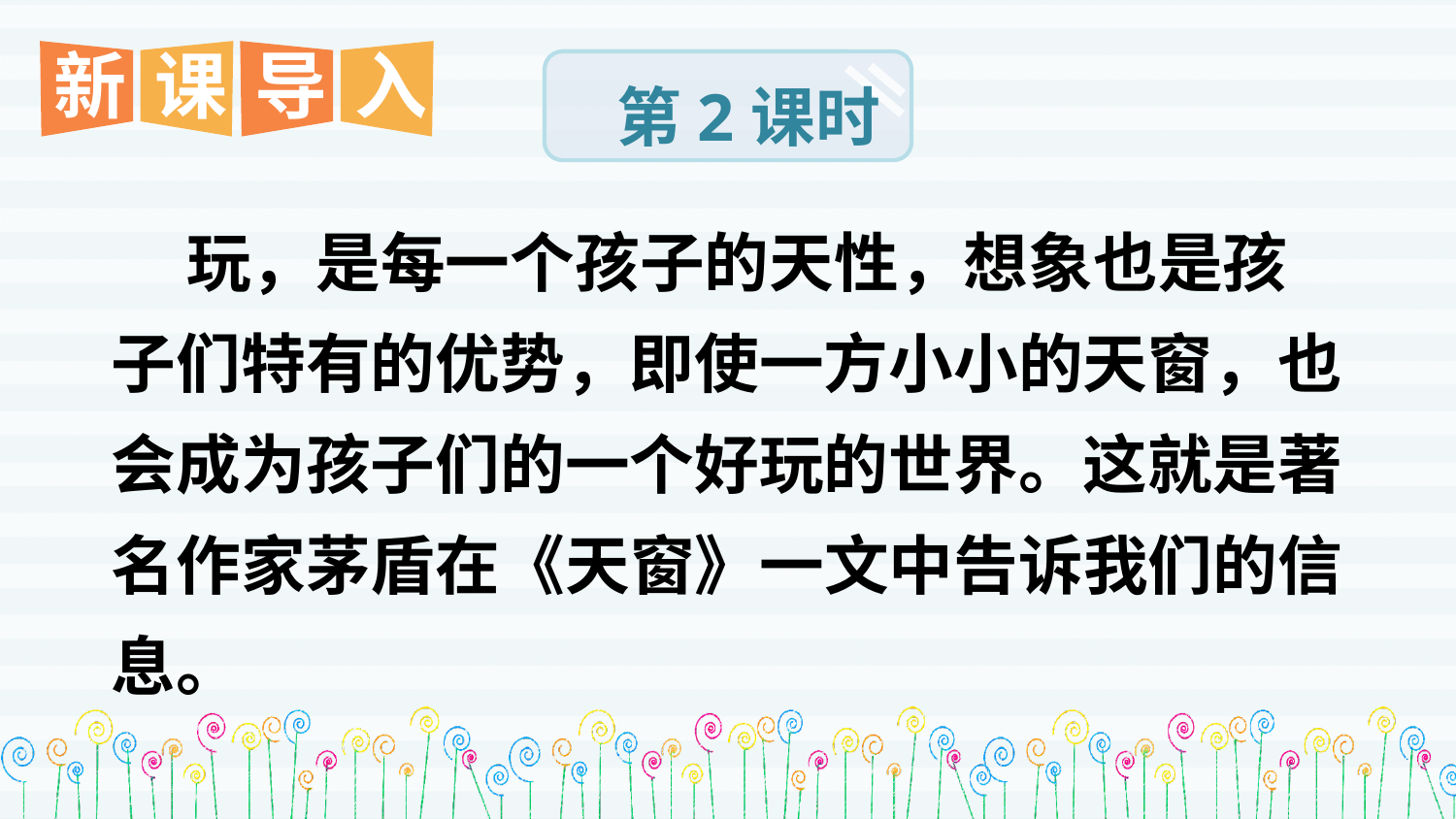

新
课
导
入
第2课时

    玩，是每一个孩子的天性，想象也是孩子们特有的优势，即使一方小小的天窗，也会成为孩子们的一个好玩的世界。这就是著名作家茅盾在《天窗》一文中告诉我们的信息。